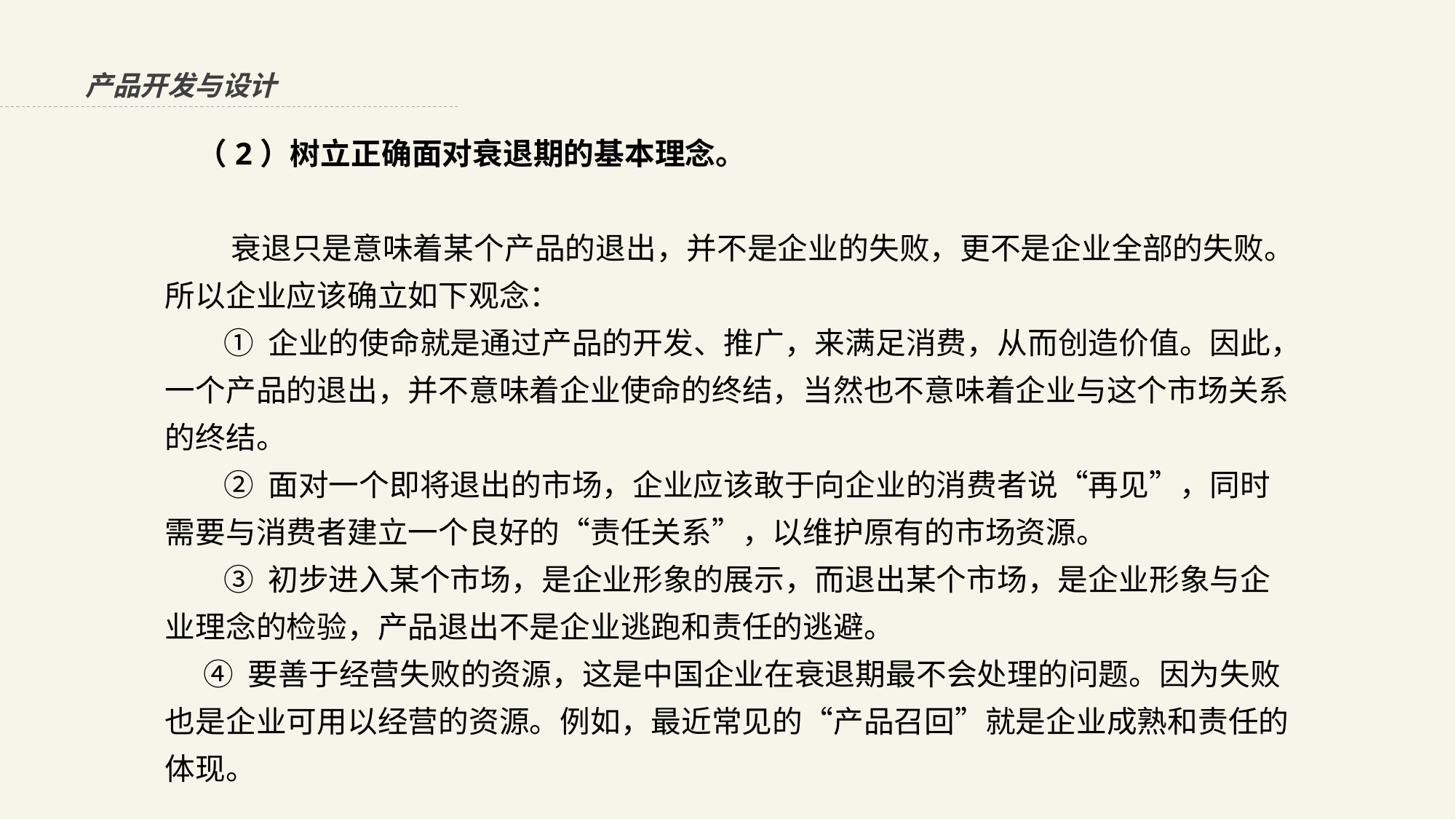

产品开发与设计
（2）树立正确面对衰退期的基本理念。

    衰退只是意味着某个产品的退出，并不是企业的失败，更不是企业全部的失败。所以企业应该确立如下观念：    ① 企业的使命就是通过产品的开发、推广，来满足消费，从而创造价值。因此，一个产品的退出，并不意味着企业使命的终结，当然也不意味着企业与这个市场关系的终结。    ② 面对一个即将退出的市场，企业应该敢于向企业的消费者说“再见”，同时需要与消费者建立一个良好的“责任关系”，以维护原有的市场资源。    ③ 初步进入某个市场，是企业形象的展示，而退出某个市场，是企业形象与企业理念的检验，产品退出不是企业逃跑和责任的逃避。
 ④ 要善于经营失败的资源，这是中国企业在衰退期最不会处理的问题。因为失败也是企业可用以经营的资源。例如，最近常见的“产品召回”就是企业成熟和责任的体现。